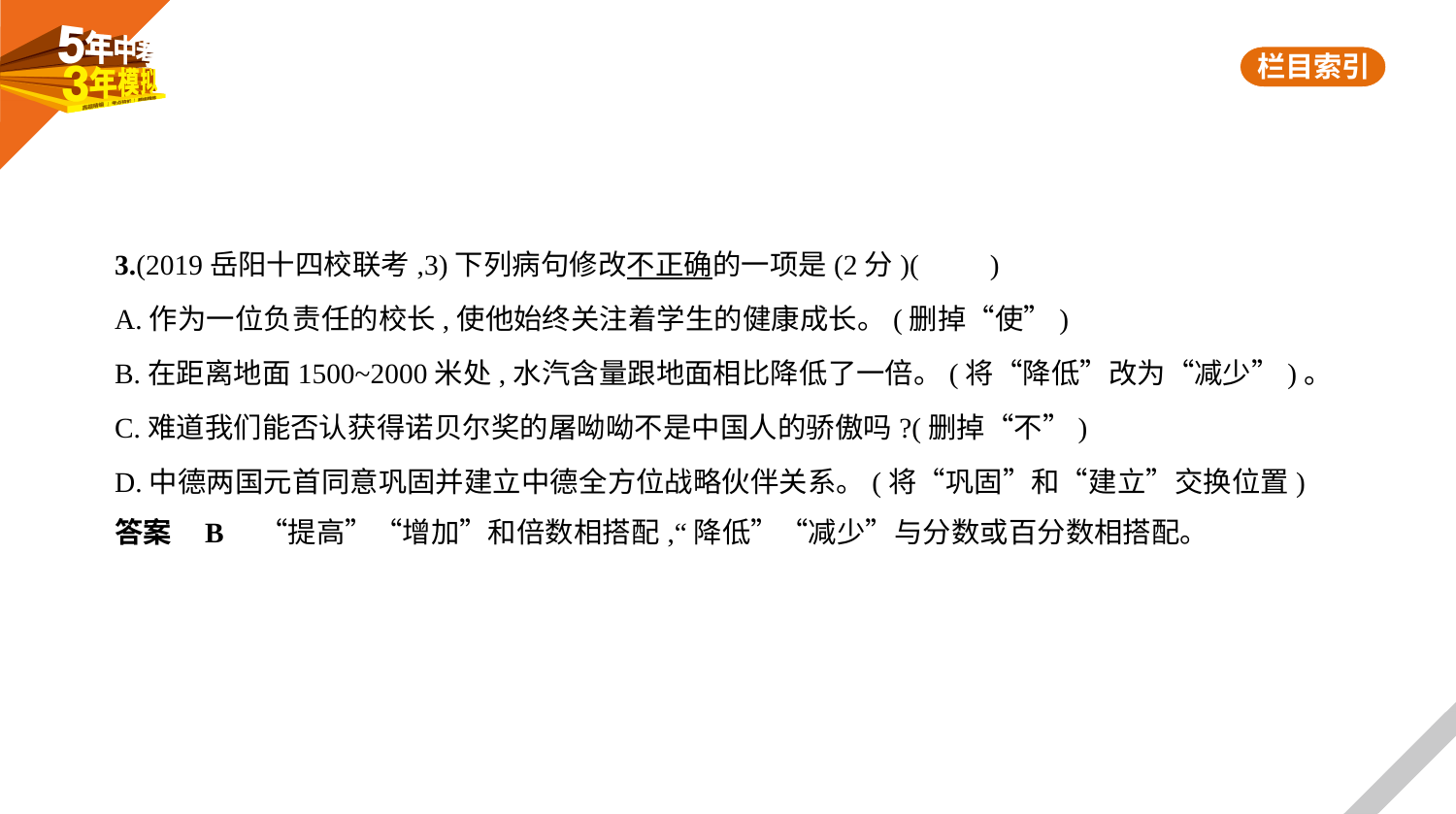

3.(2019岳阳十四校联考,3)下列病句修改不正确的一项是(2分)(　　)
A.作为一位负责任的校长,使他始终关注着学生的健康成长。(删掉“使”)
B.在距离地面1500~2000米处,水汽含量跟地面相比降低了一倍。(将“降低”改为“减少”)。
C.难道我们能否认获得诺贝尔奖的屠呦呦不是中国人的骄傲吗?(删掉“不”)
D.中德两国元首同意巩固并建立中德全方位战略伙伴关系。(将“巩固”和“建立”交换位置)
答案    B　“提高”“增加”和倍数相搭配,“降低”“减少”与分数或百分数相搭配。